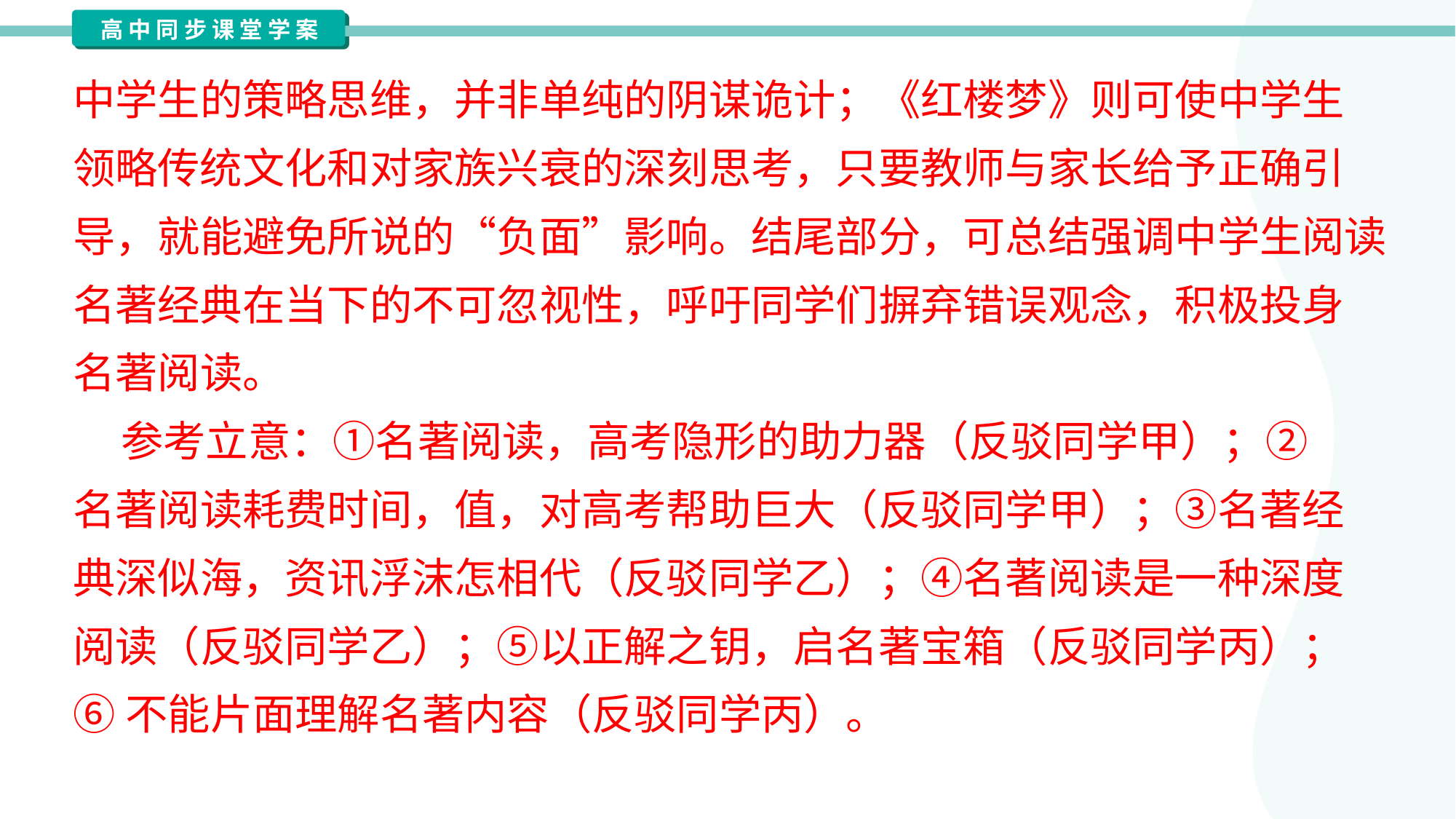

中学生的策略思维，并非单纯的阴谋诡计；《红楼梦》则可使中学生
领略传统文化和对家族兴衰的深刻思考，只要教师与家长给予正确引
导，就能避免所说的“负面”影响。结尾部分，可总结强调中学生阅读
名著经典在当下的不可忽视性，呼吁同学们摒弃错误观念，积极投身
名著阅读。
    参考立意：①名著阅读，高考隐形的助力器（反驳同学甲）；②
名著阅读耗费时间，值，对高考帮助巨大（反驳同学甲）；③名著经
典深似海，资讯浮沫怎相代（反驳同学乙）；④名著阅读是一种深度
阅读（反驳同学乙）；⑤以正解之钥，启名著宝箱（反驳同学丙）；
⑥不能片面理解名著内容（反驳同学丙）。